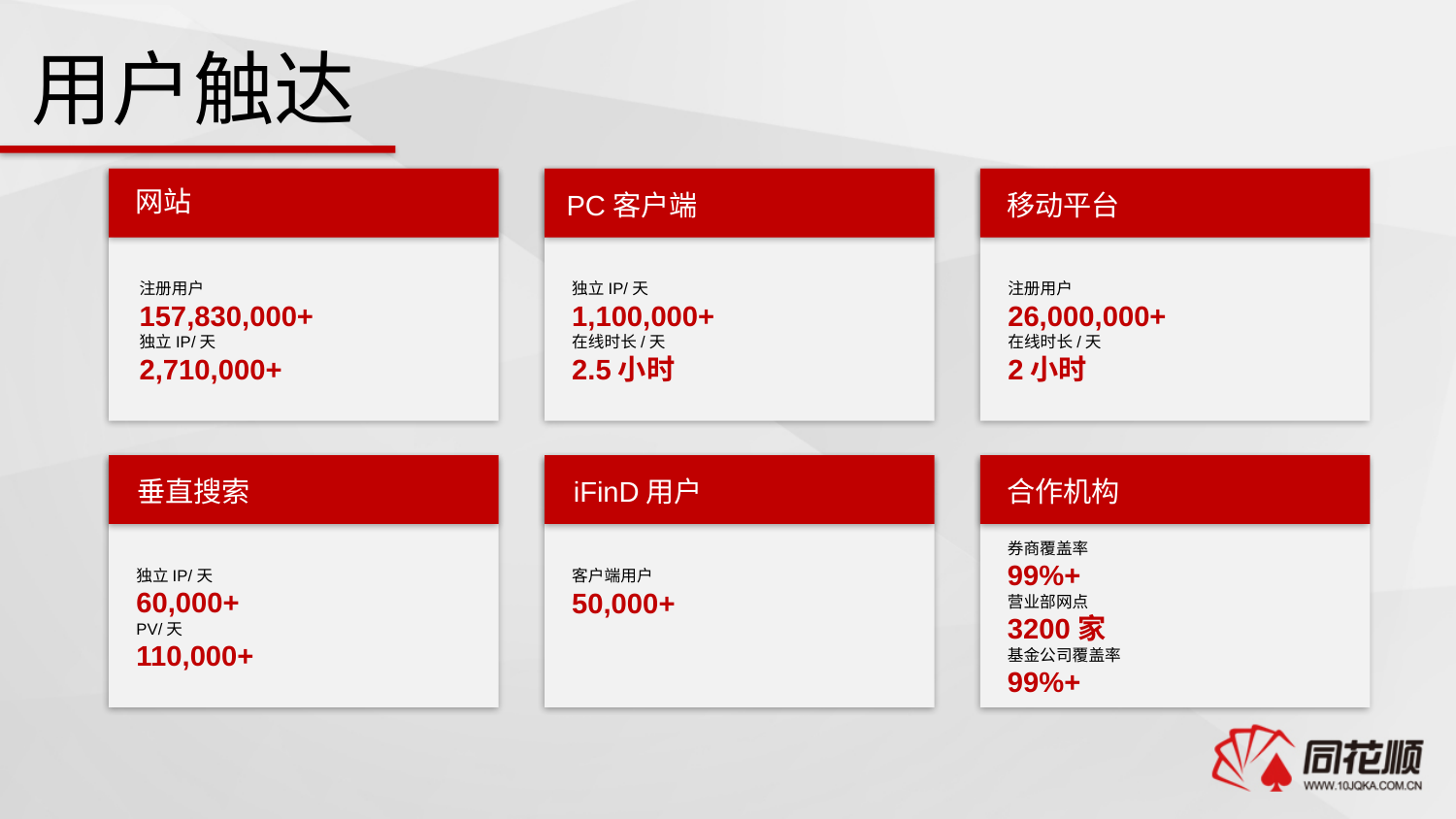

用户触达

网站
PC客户端
移动平台
注册用户
157,830,000+
独立IP/天
2,710,000+
独立IP/天
1,100,000+
在线时长/天
2.5小时
注册用户
26,000,000+
在线时长/天
2小时

垂直搜索
iFinD用户
合作机构
券商覆盖率
99%+
营业部网点
3200家
基金公司覆盖率
99%+
独立IP/天
60,000+
PV/天
110,000+
客户端用户
50,000+